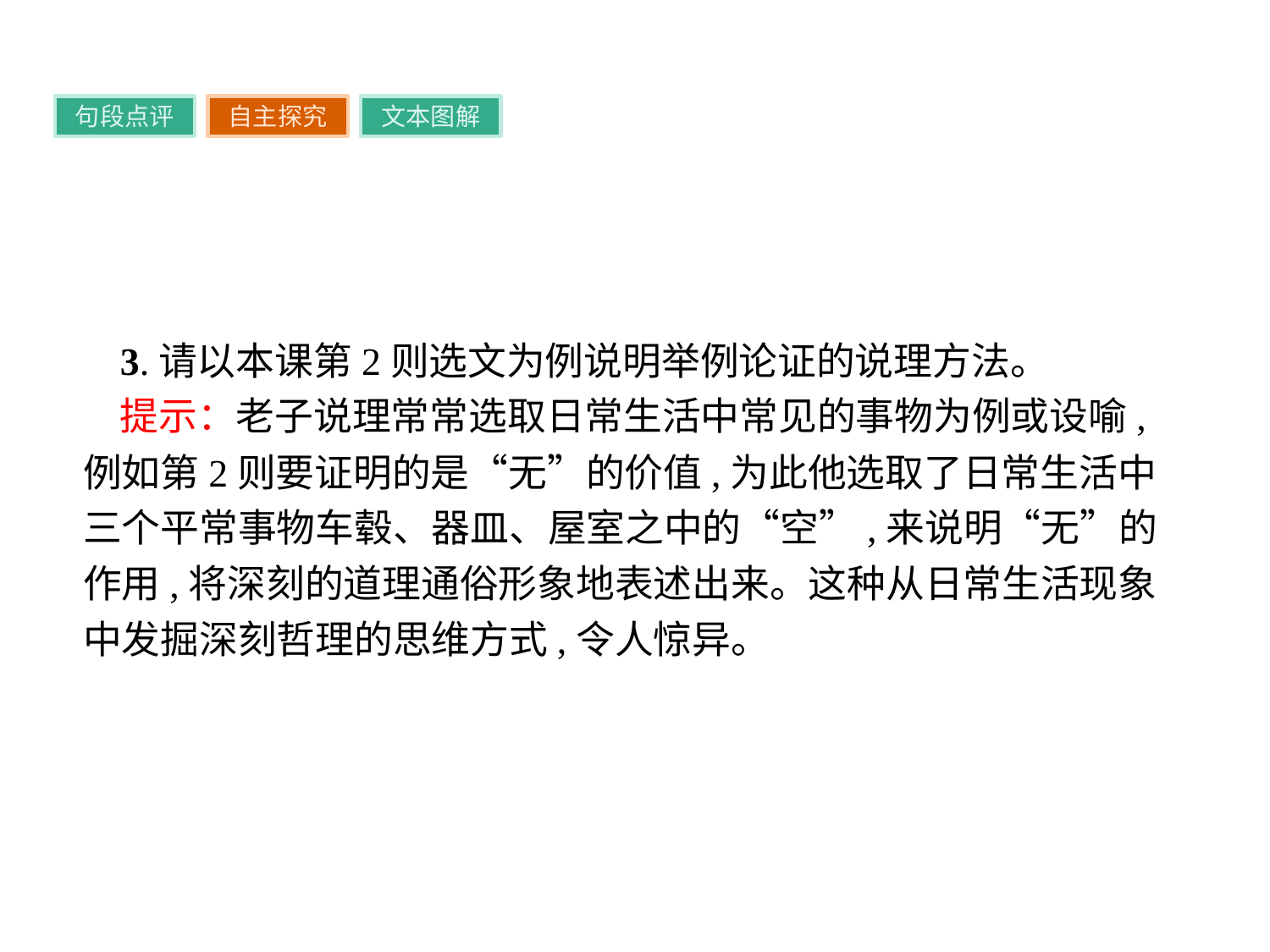

句段点评
自主探究
文本图解
3.请以本课第2则选文为例说明举例论证的说理方法。
提示：老子说理常常选取日常生活中常见的事物为例或设喻,例如第2则要证明的是“无”的价值,为此他选取了日常生活中三个平常事物车毂、器皿、屋室之中的“空”,来说明“无”的作用,将深刻的道理通俗形象地表述出来。这种从日常生活现象中发掘深刻哲理的思维方式,令人惊异。